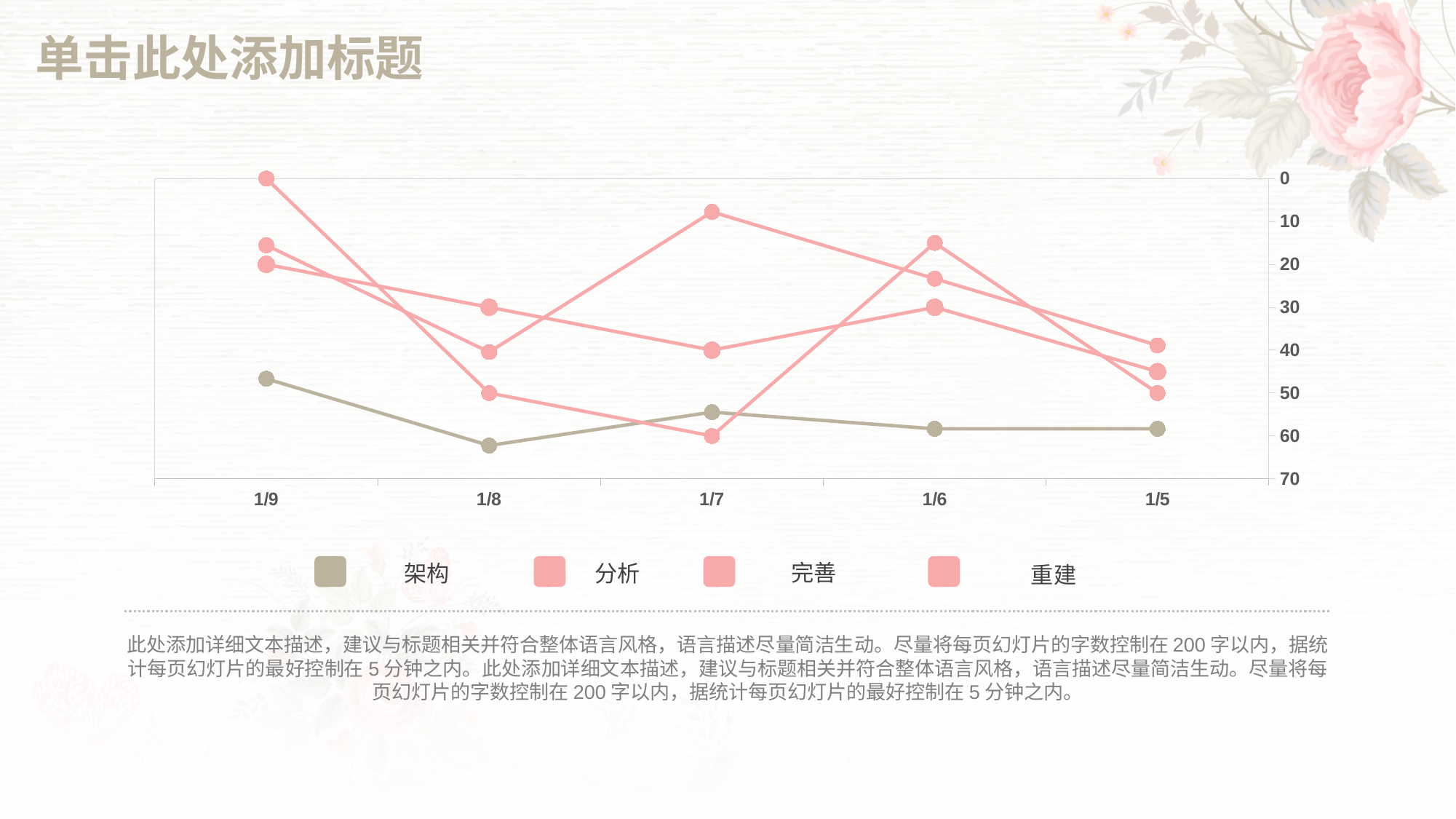

# 单击此处添加标题

### Chart

| Category | 列1 | 列3 | 列2 | 列4 |
|---|---|---|---|---|
| 37261 | 15.0 | 40.0 | 45.0 | 50.0 |
| 37262 | 15.0 | 60.0 | 30.0 | 15.0 |
| 37263 | 20.0 | 80.0 | 40.0 | 60.0 |
| 37264 | 10.0 | 38.0 | 30.0 | 50.0 |
| 37265 | 30.0 | 70.0 | 20.0 | 0.0 |
架构

分析

完善

重建
此处添加详细文本描述，建议与标题相关并符合整体语言风格，语言描述尽量简洁生动。尽量将每页幻灯片的字数控制在200字以内，据统计每页幻灯片的最好控制在5分钟之内。此处添加详细文本描述，建议与标题相关并符合整体语言风格，语言描述尽量简洁生动。尽量将每页幻灯片的字数控制在200字以内，据统计每页幻灯片的最好控制在5分钟之内。